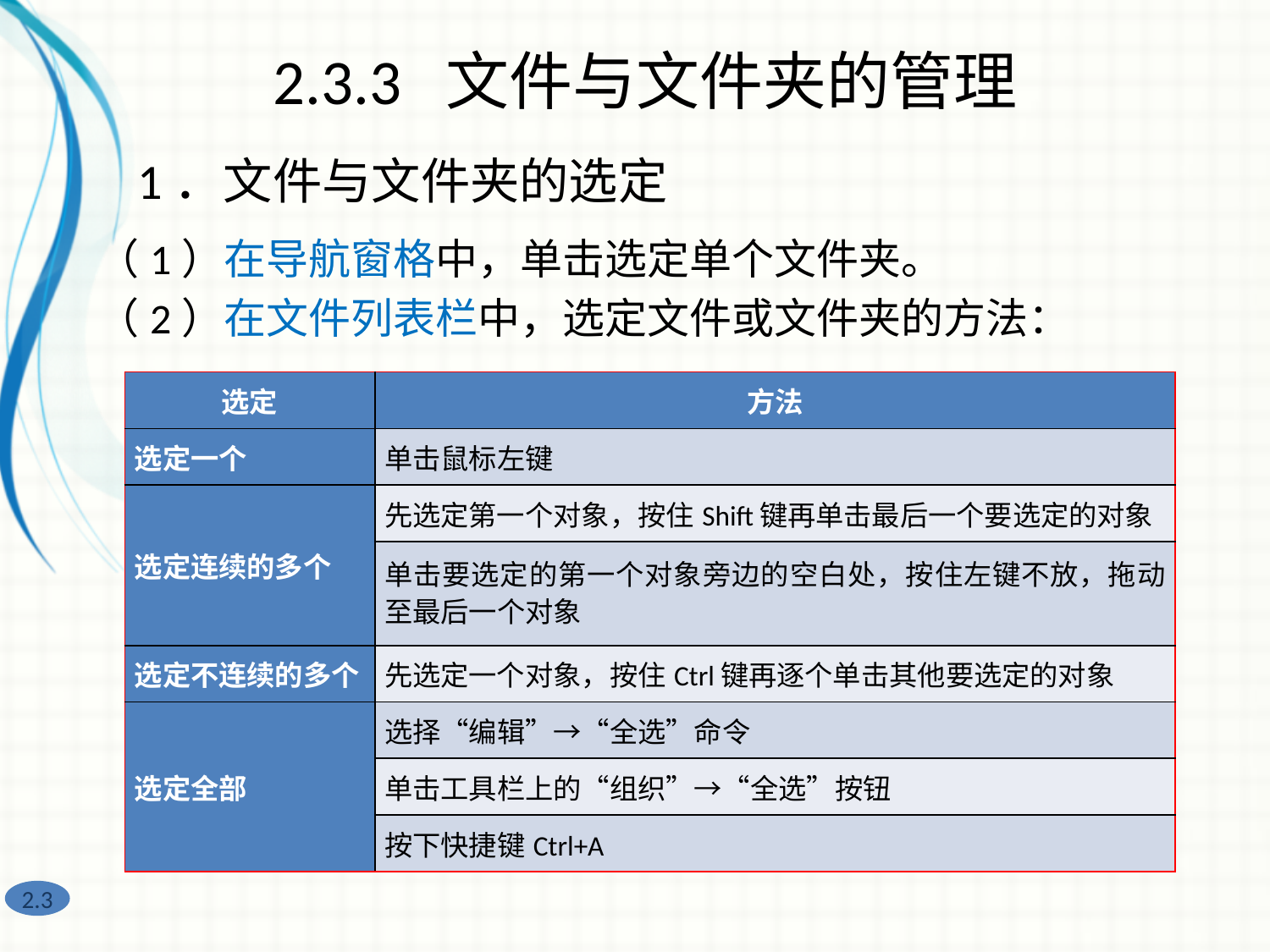

2.3.3  文件与文件夹的管理
1．文件与文件夹的选定
（1）在导航窗格中，单击选定单个文件夹。
（2）在文件列表栏中，选定文件或文件夹的方法：
| 选定 | 方法 |
| --- | --- |
| 选定一个 | 单击鼠标左键 |
| 选定连续的多个 | 先选定第一个对象，按住Shift键再单击最后一个要选定的对象 |
|  | 单击要选定的第一个对象旁边的空白处，按住左键不放，拖动至最后一个对象 |
| 选定不连续的多个 | 先选定一个对象，按住Ctrl键再逐个单击其他要选定的对象 |
| 选定全部 | 选择“编辑”→“全选”命令 |
|  | 单击工具栏上的“组织”→“全选”按钮 |
|  | 按下快捷键Ctrl+A |